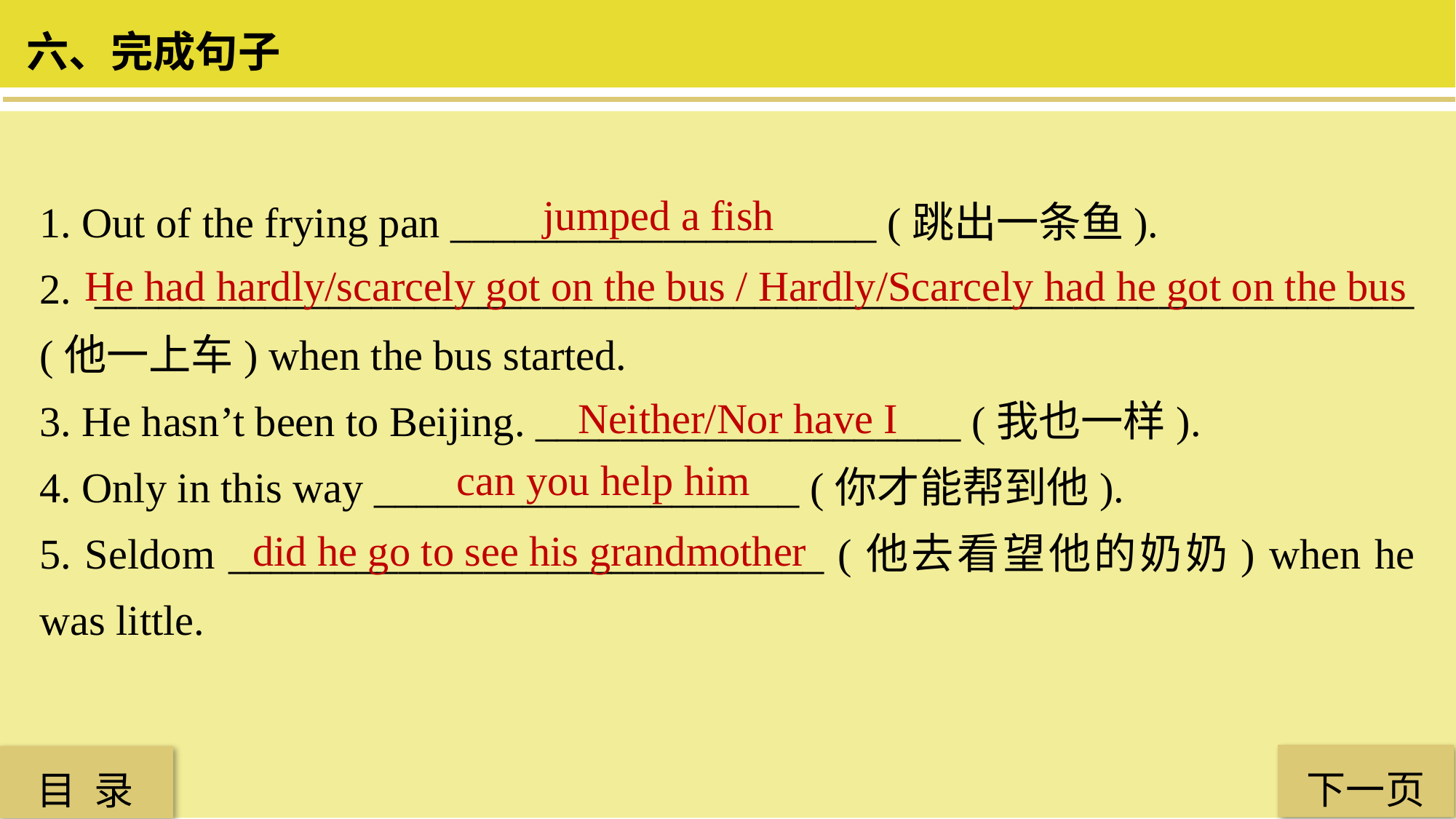

六、完成句子
1. Out of the frying pan ____________________ (跳出一条鱼).
2. ______________________________________________________________ (他一上车) when the bus started.
3. He hasn’t been to Beijing. ____________________ (我也一样).
4. Only in this way ____________________ (你才能帮到他).
5. Seldom ____________________________ (他去看望他的奶奶) when he was little.
jumped a fish
He had hardly/scarcely got on the bus / Hardly/Scarcely had he got on the bus
Neither/Nor have I
can you help him
did he go to see his grandmother